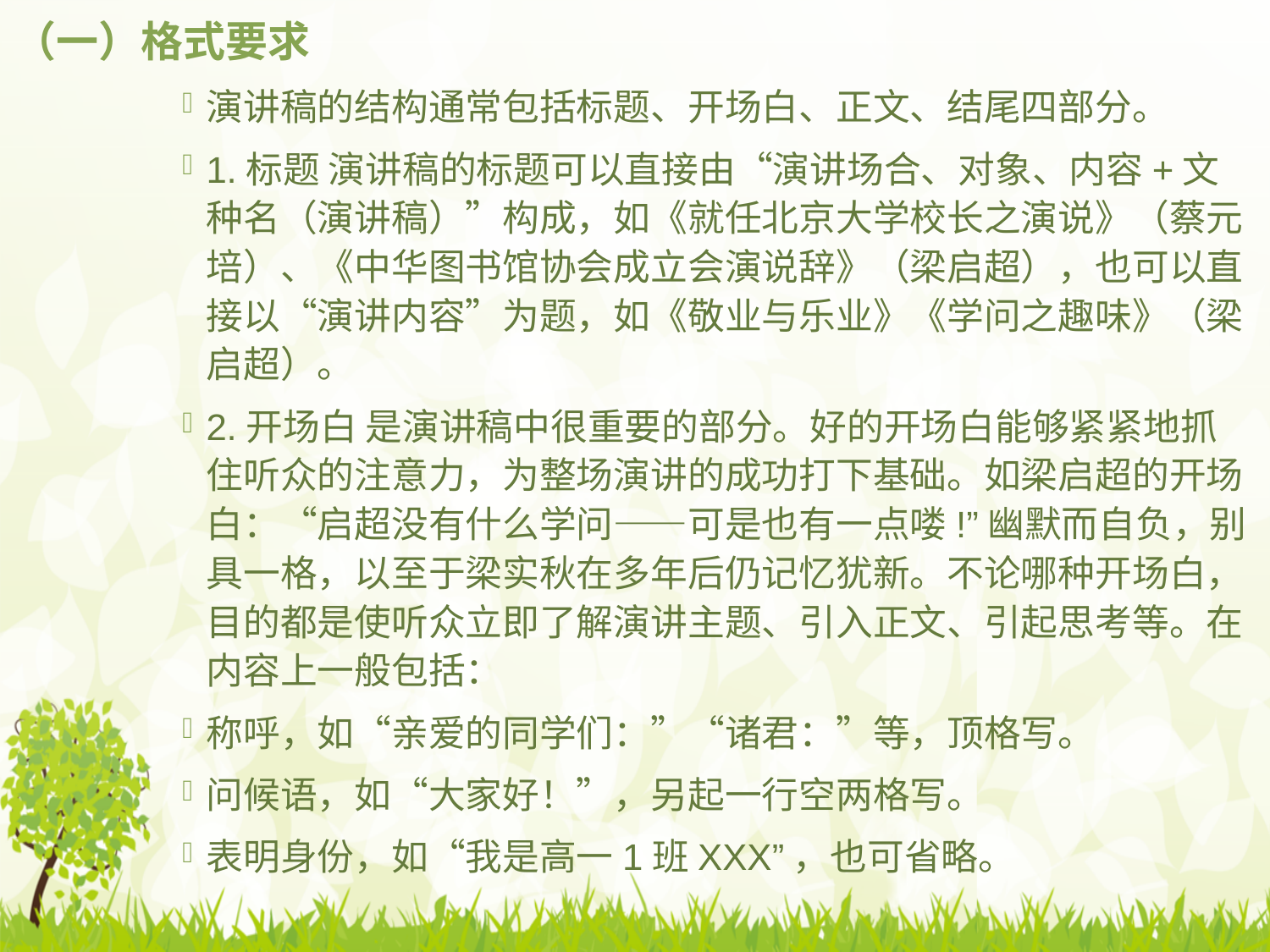

# （一）格式要求
演讲稿的结构通常包括标题、开场白、正文、结尾四部分。
1.标题 演讲稿的标题可以直接由“演讲场合、对象、内容+文种名（演讲稿）”构成，如《就任北京大学校长之演说》（蔡元培）、《中华图书馆协会成立会演说辞》（梁启超），也可以直接以“演讲内容”为题，如《敬业与乐业》《学问之趣味》（梁启超）。
2.开场白 是演讲稿中很重要的部分。好的开场白能够紧紧地抓住听众的注意力，为整场演讲的成功打下基础。如梁启超的开场白：“启超没有什么学问——可是也有一点喽!”幽默而自负，别具一格，以至于梁实秋在多年后仍记忆犹新。不论哪种开场白，目的都是使听众立即了解演讲主题、引入正文、引起思考等。在内容上一般包括：
称呼，如“亲爱的同学们：”“诸君：”等，顶格写。
问候语，如“大家好！”，另起一行空两格写。
表明身份，如“我是高一1班XXX”，也可省略。